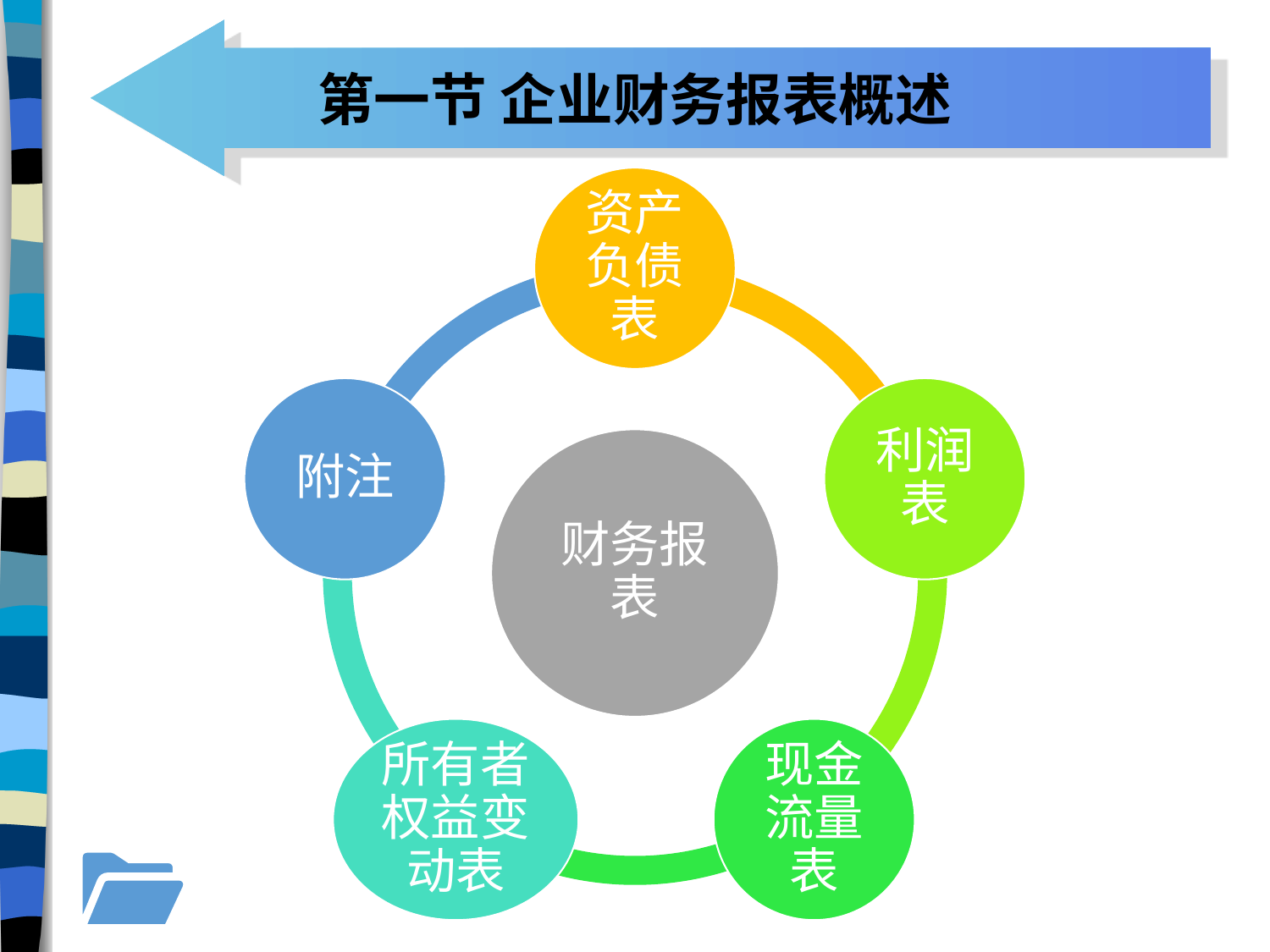

# 第一节 企业财务报表概述
财务报表
资产负债表
利润表
现金流量表
所有者权益变动表
附注